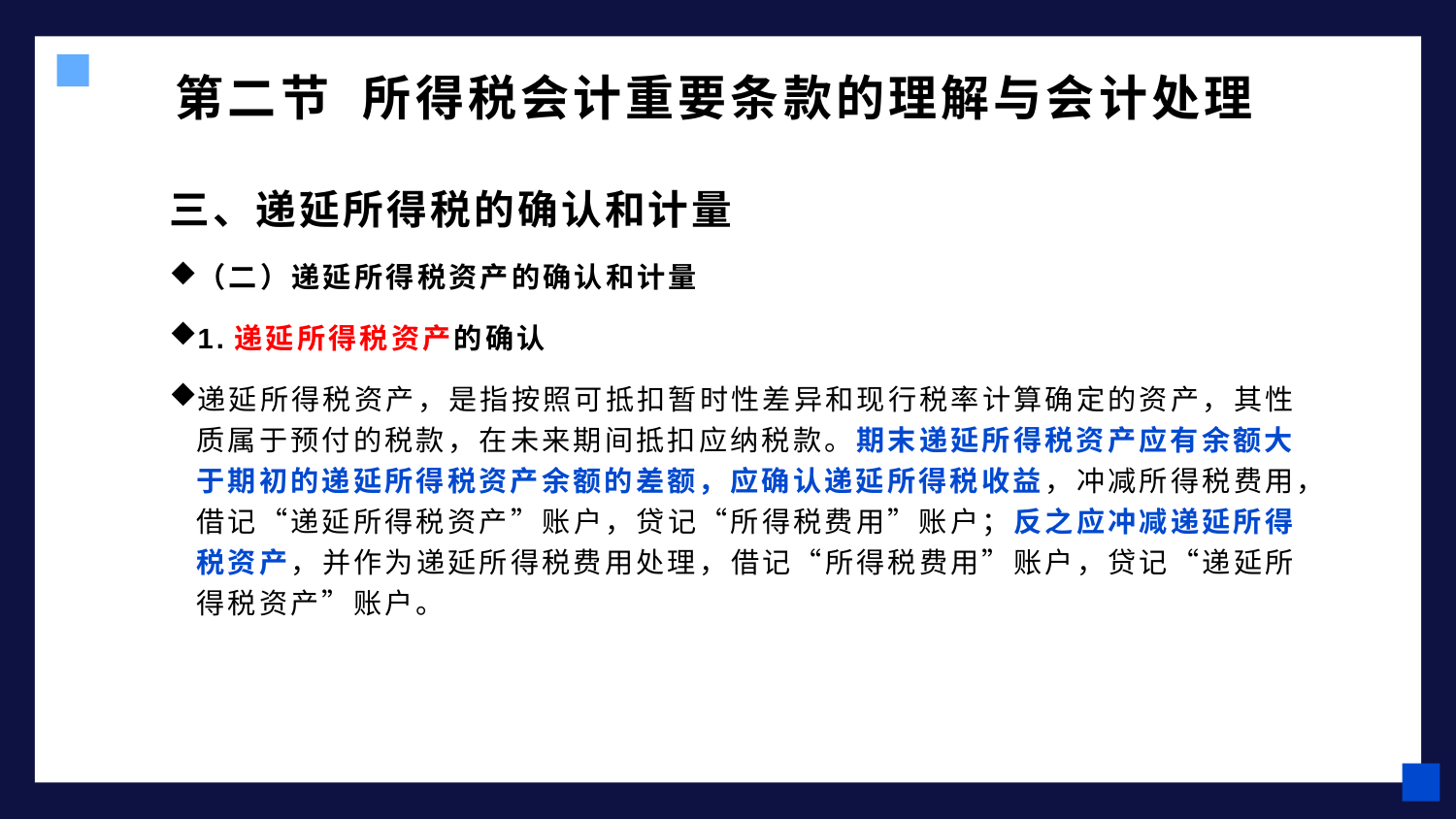

# 第二节  所得税会计重要条款的理解与会计处理
三、递延所得税的确认和计量
（二）递延所得税资产的确认和计量
1.递延所得税资产的确认
递延所得税资产，是指按照可抵扣暂时性差异和现行税率计算确定的资产，其性质属于预付的税款，在未来期间抵扣应纳税款。期末递延所得税资产应有余额大于期初的递延所得税资产余额的差额，应确认递延所得税收益，冲减所得税费用，借记“递延所得税资产”账户，贷记“所得税费用”账户；反之应冲减递延所得税资产，并作为递延所得税费用处理，借记“所得税费用”账户，贷记“递延所得税资产”账户。